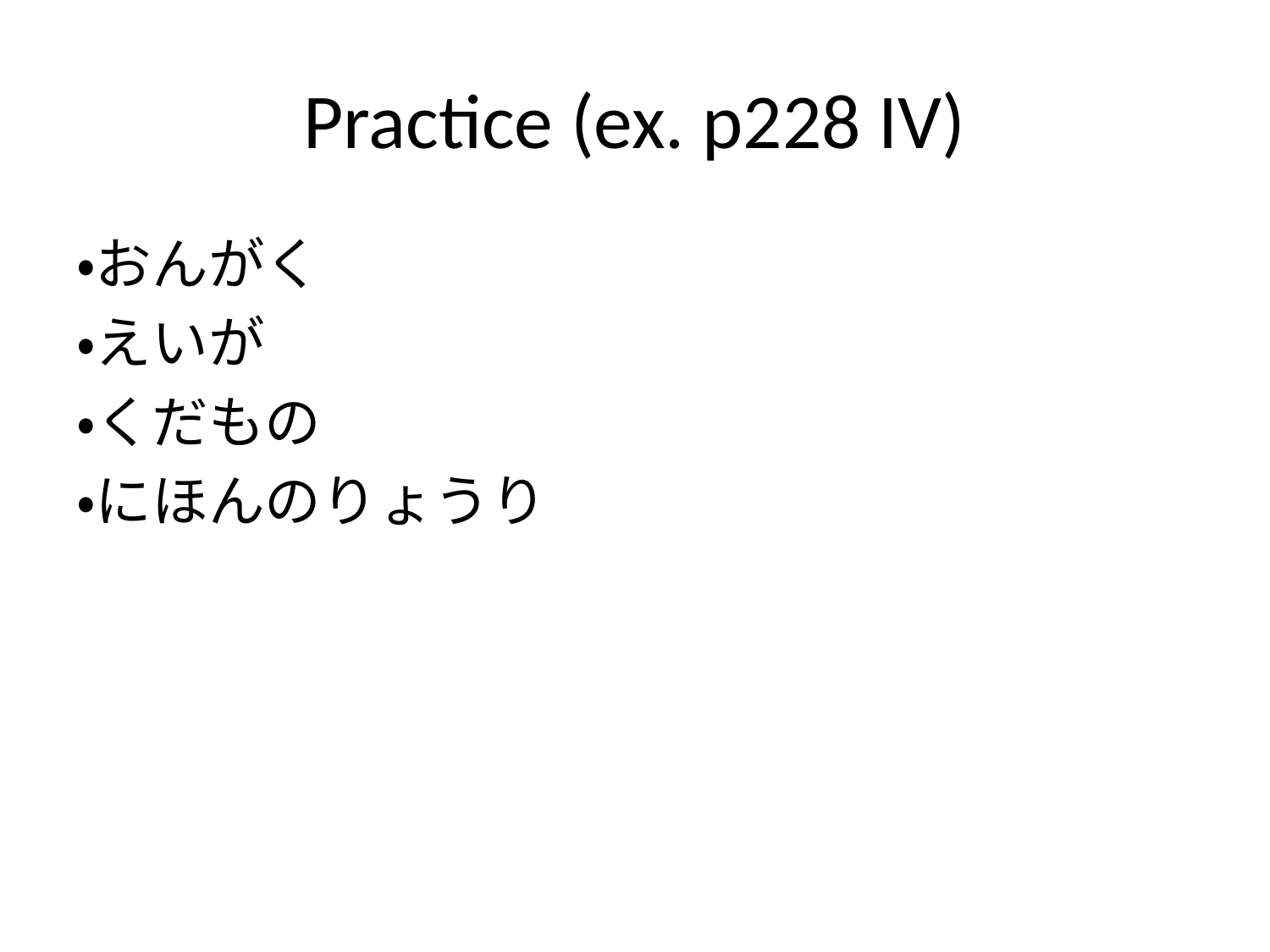

# Practice (ex. p228 IV)
・おんがく
・えいが
・くだもの
・にほんのりょうり